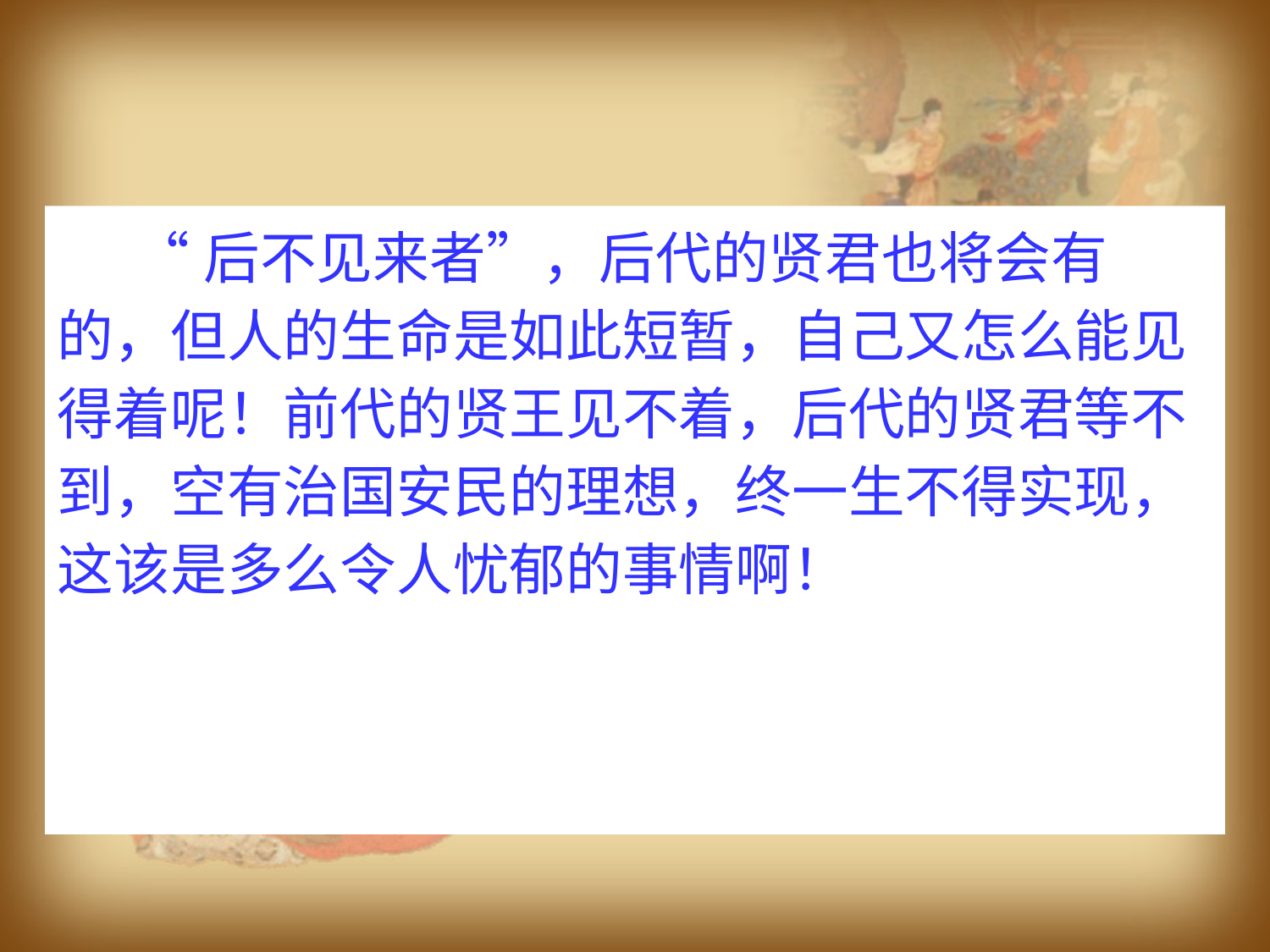

“后不见来者”，后代的贤君也将会有的，但人的生命是如此短暂，自己又怎么能见得着呢！前代的贤王见不着，后代的贤君等不到，空有治国安民的理想，终一生不得实现，这该是多么令人忧郁的事情啊！